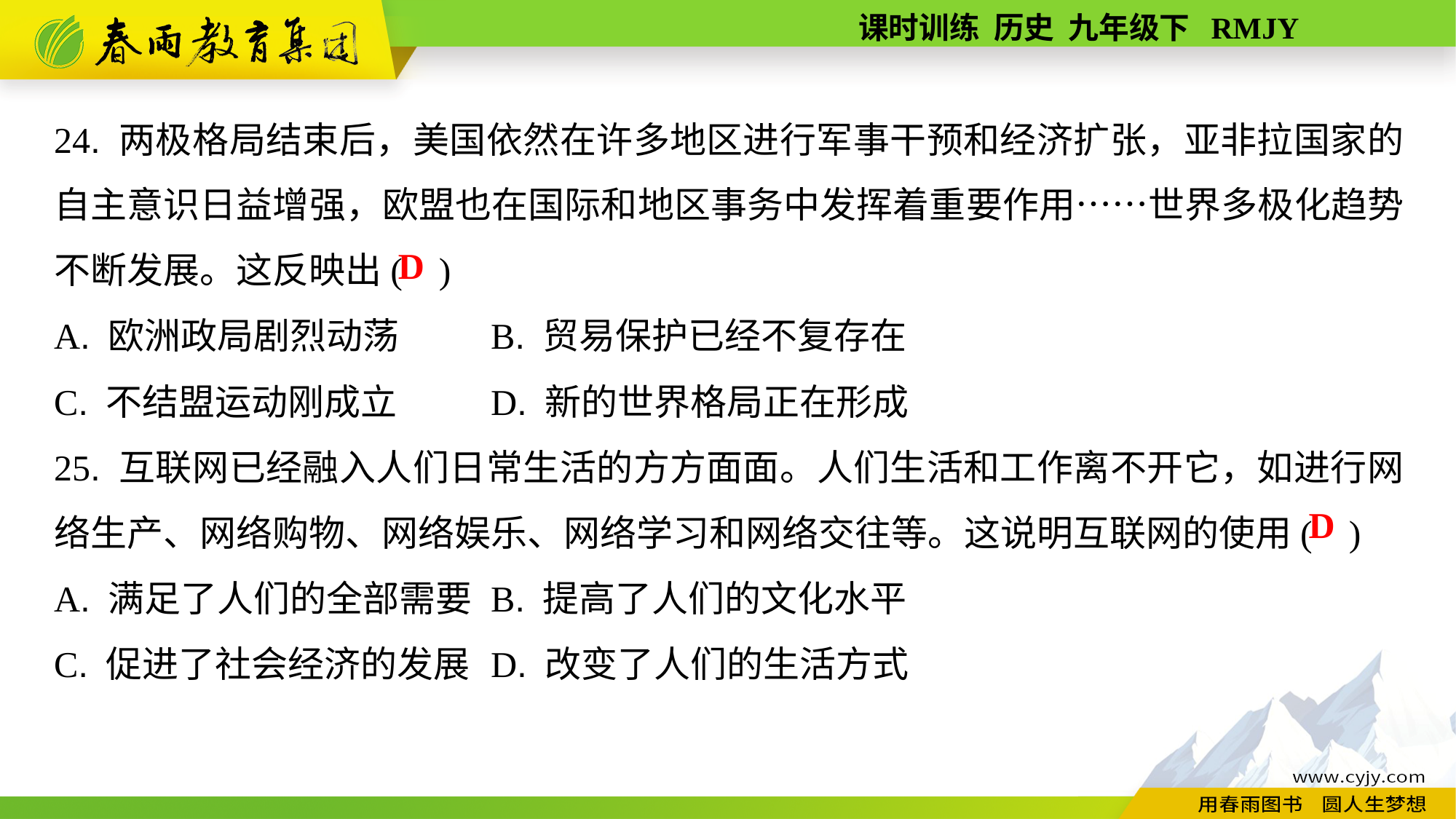

24. 两极格局结束后，美国依然在许多地区进行军事干预和经济扩张，亚非拉国家的自主意识日益增强，欧盟也在国际和地区事务中发挥着重要作用……世界多极化趋势不断发展。这反映出(    )
A. 欧洲政局剧烈动荡	B. 贸易保护已经不复存在
C. 不结盟运动刚成立	D. 新的世界格局正在形成
25. 互联网已经融入人们日常生活的方方面面。人们生活和工作离不开它，如进行网络生产、网络购物、网络娱乐、网络学习和网络交往等。这说明互联网的使用(    )
A. 满足了人们的全部需要	B. 提高了人们的文化水平
C. 促进了社会经济的发展	D. 改变了人们的生活方式
D
D